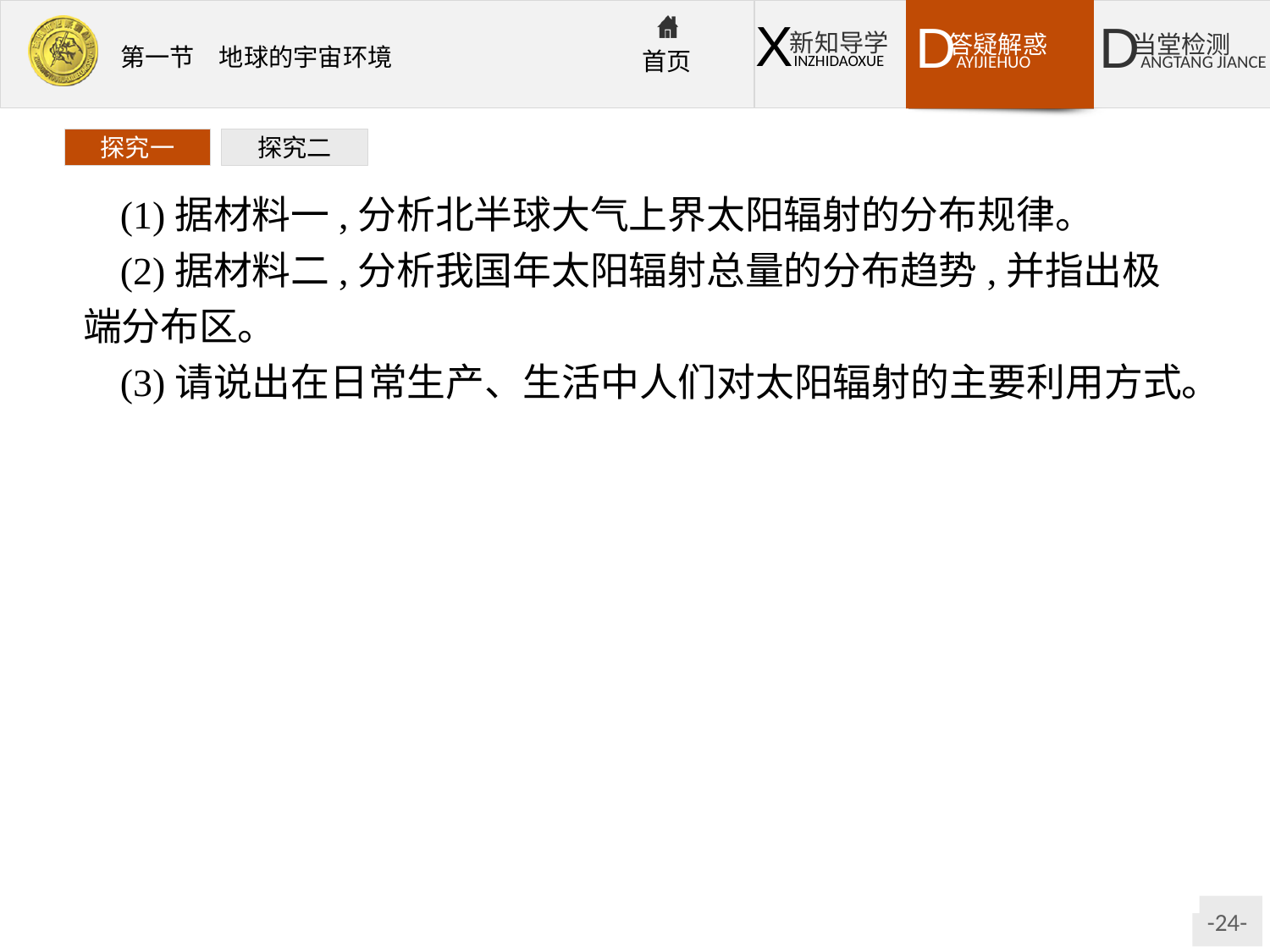

探究一
探究二
(1)据材料一,分析北半球大气上界太阳辐射的分布规律。
(2)据材料二,分析我国年太阳辐射总量的分布趋势,并指出极端分布区。
(3)请说出在日常生产、生活中人们对太阳辐射的主要利用方式。
解析:1.读图析图:第(1)题,材料一图呈现出北半球大气上界的年太阳辐射总量。从材料一看出,北半球大气上界太阳辐射的分布规律是从低纬向高纬递减。第(2)题,仔细读图,根据图例和数值关系,可以读出我国各地区的年太阳辐射总量:新疆地区为1 500~1 700 kW·h/m2,西藏、宁夏、甘肃、内蒙古西部等地区大于1 700 kW·h/m2,东部大部分地区为1 200~1 500 kW·h/m2,四川盆地小于1 200 kW·h/m2。第(3)题,日常生产、生活中利用太阳辐射的方式如太阳能热水器、太阳能电站、太阳灶、太阳能汽车等,还可以通过建温室、塑料大棚等利用太阳辐射能。